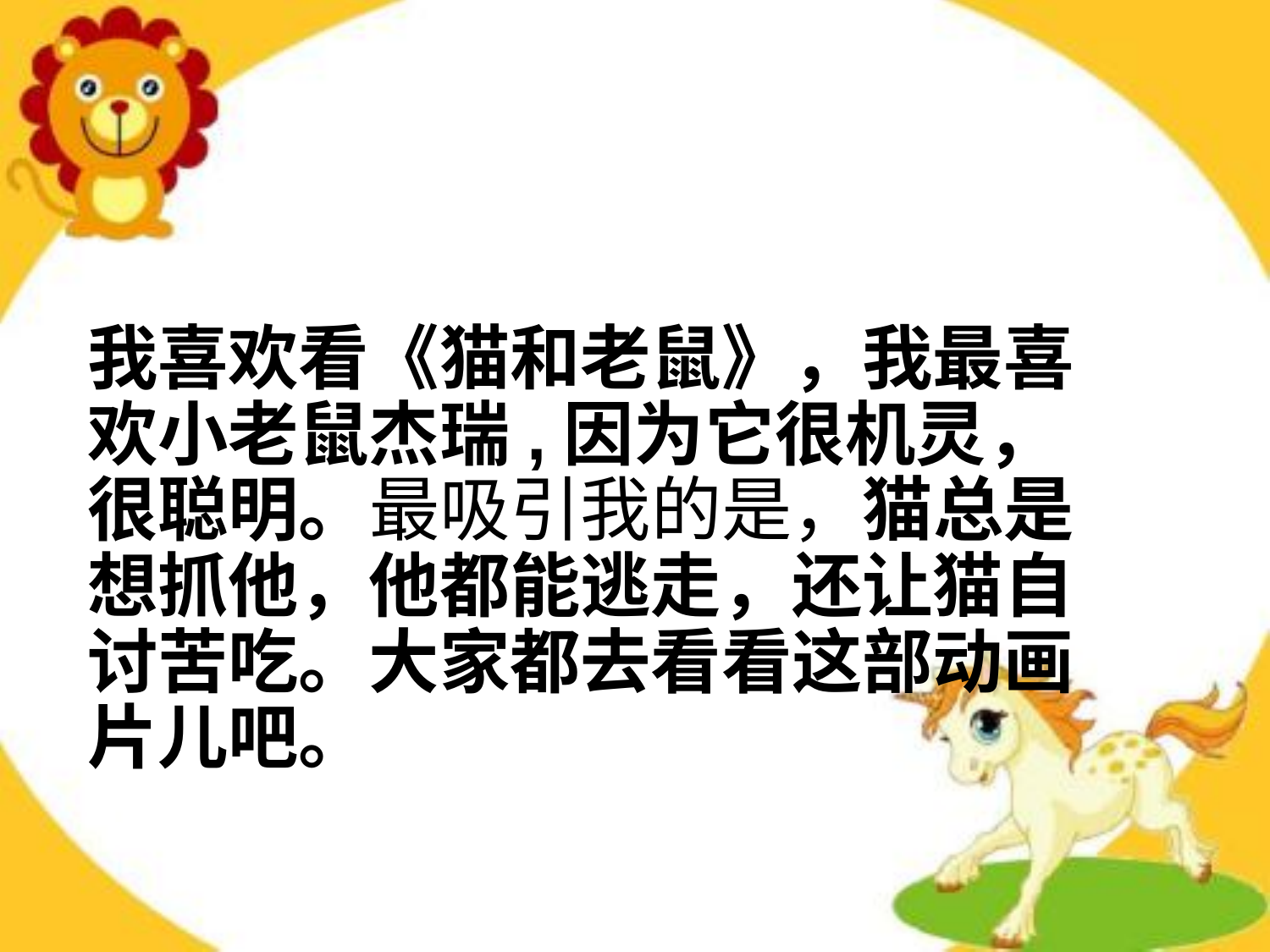

我喜欢看《猫和老鼠》，我最喜欢小老鼠杰瑞,因为它很机灵，很聪明。最吸引我的是，猫总是想抓他，他都能逃走，还让猫自讨苦吃。大家都去看看这部动画片儿吧。